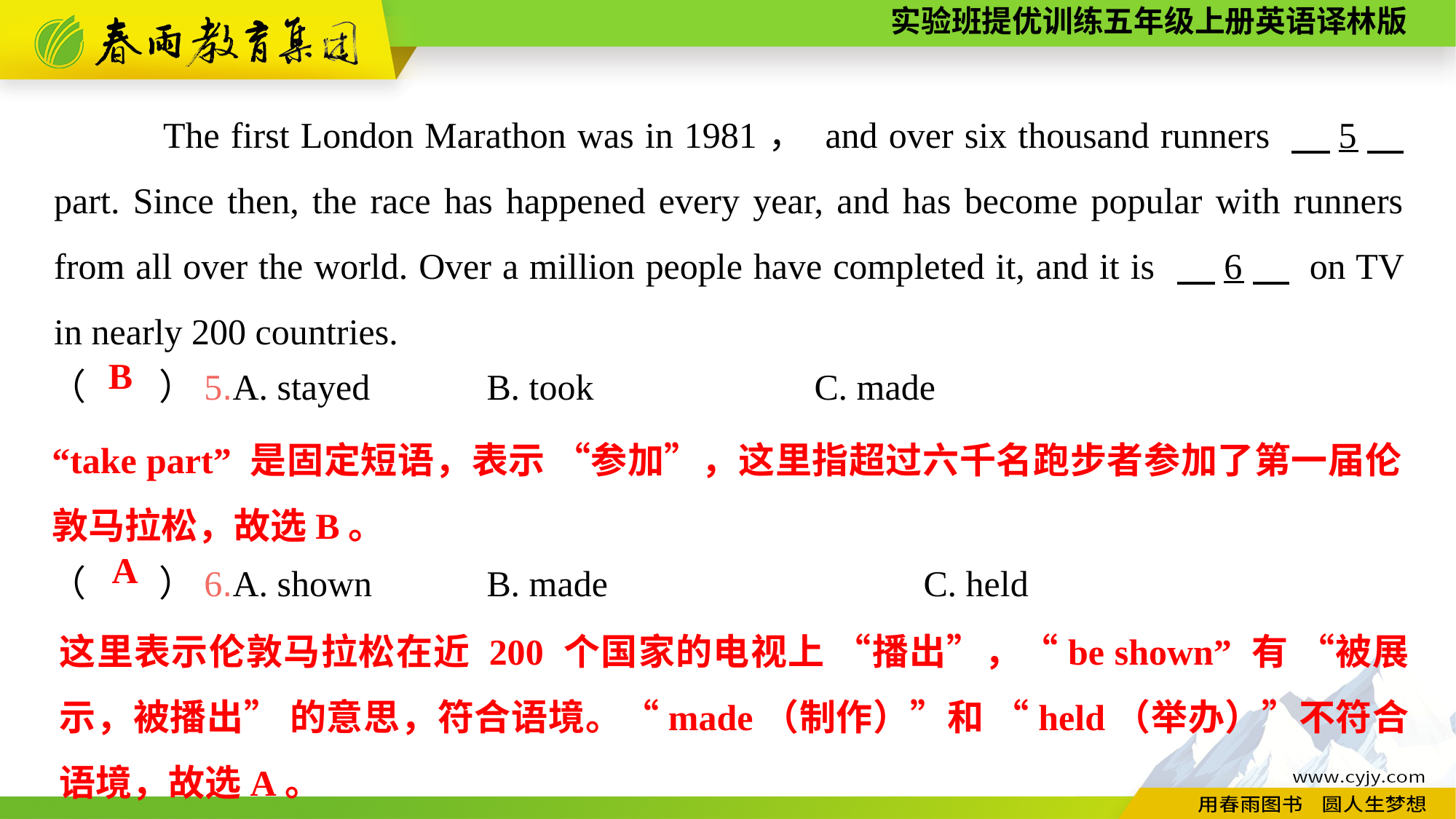

The first London Marathon was in 1981， and over six thousand runners 　5　 part. Since then, the race has happened every year, and has become popular with runners from all over the world. Over a million people have completed it, and it is 　6　 on TV in nearly 200 countries.
（　　）5.A. stayed		B. took			C. made

（　　）6.A. shown		B. made			C. held
B
“take part” 是固定短语，表示 “参加”，这里指超过六千名跑步者参加了第一届伦敦马拉松，故选B。
A
这里表示伦敦马拉松在近 200 个国家的电视上 “播出”，“be shown” 有 “被展示，被播出” 的意思，符合语境。“made（制作）”和 “held（举办）”不符合语境，故选A。